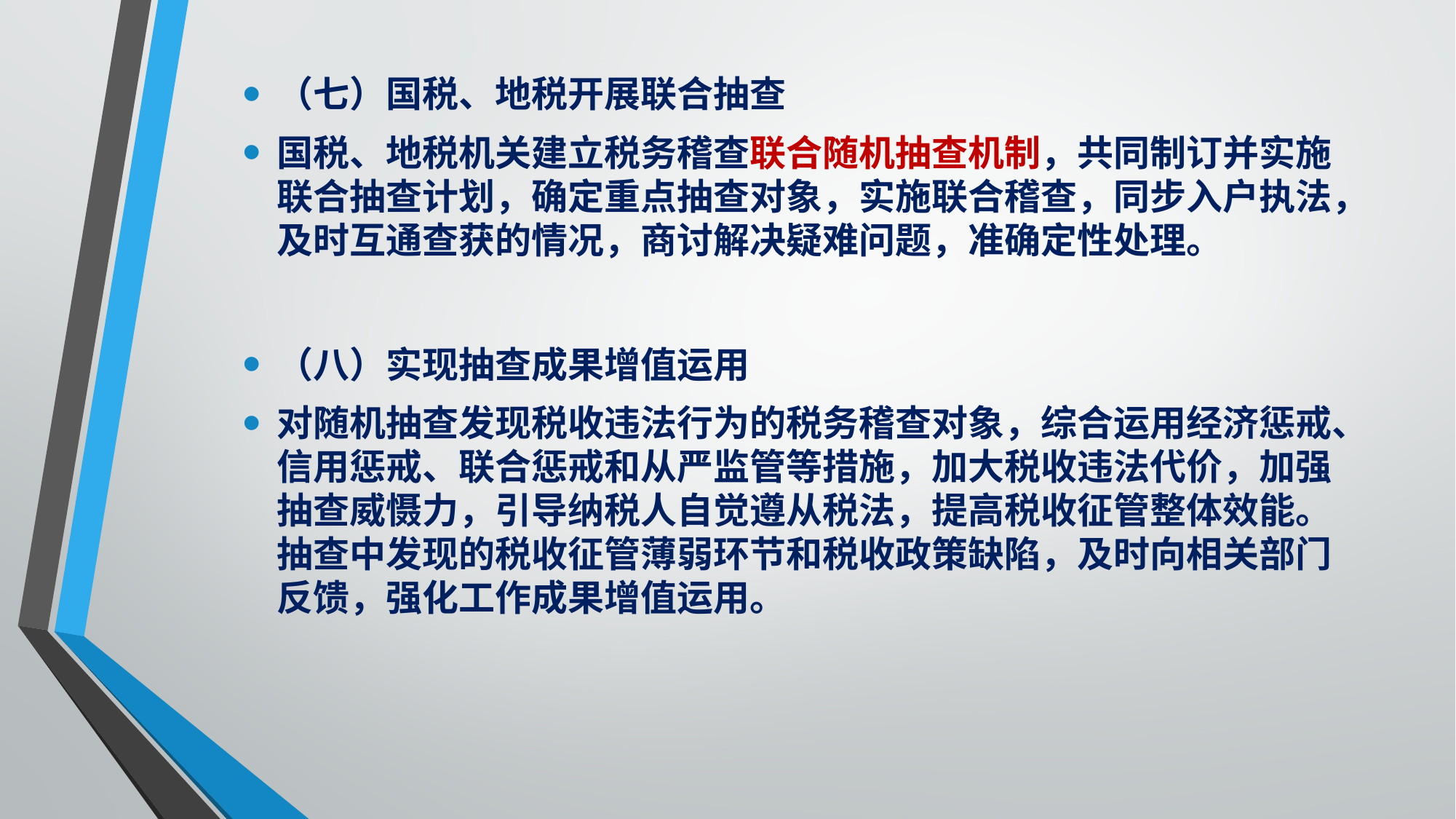

（七）国税、地税开展联合抽查
国税、地税机关建立税务稽查联合随机抽查机制，共同制订并实施联合抽查计划，确定重点抽查对象，实施联合稽查，同步入户执法，及时互通查获的情况，商讨解决疑难问题，准确定性处理。

（八）实现抽查成果增值运用
对随机抽查发现税收违法行为的税务稽查对象，综合运用经济惩戒、信用惩戒、联合惩戒和从严监管等措施，加大税收违法代价，加强抽查威慑力，引导纳税人自觉遵从税法，提高税收征管整体效能。抽查中发现的税收征管薄弱环节和税收政策缺陷，及时向相关部门反馈，强化工作成果增值运用。